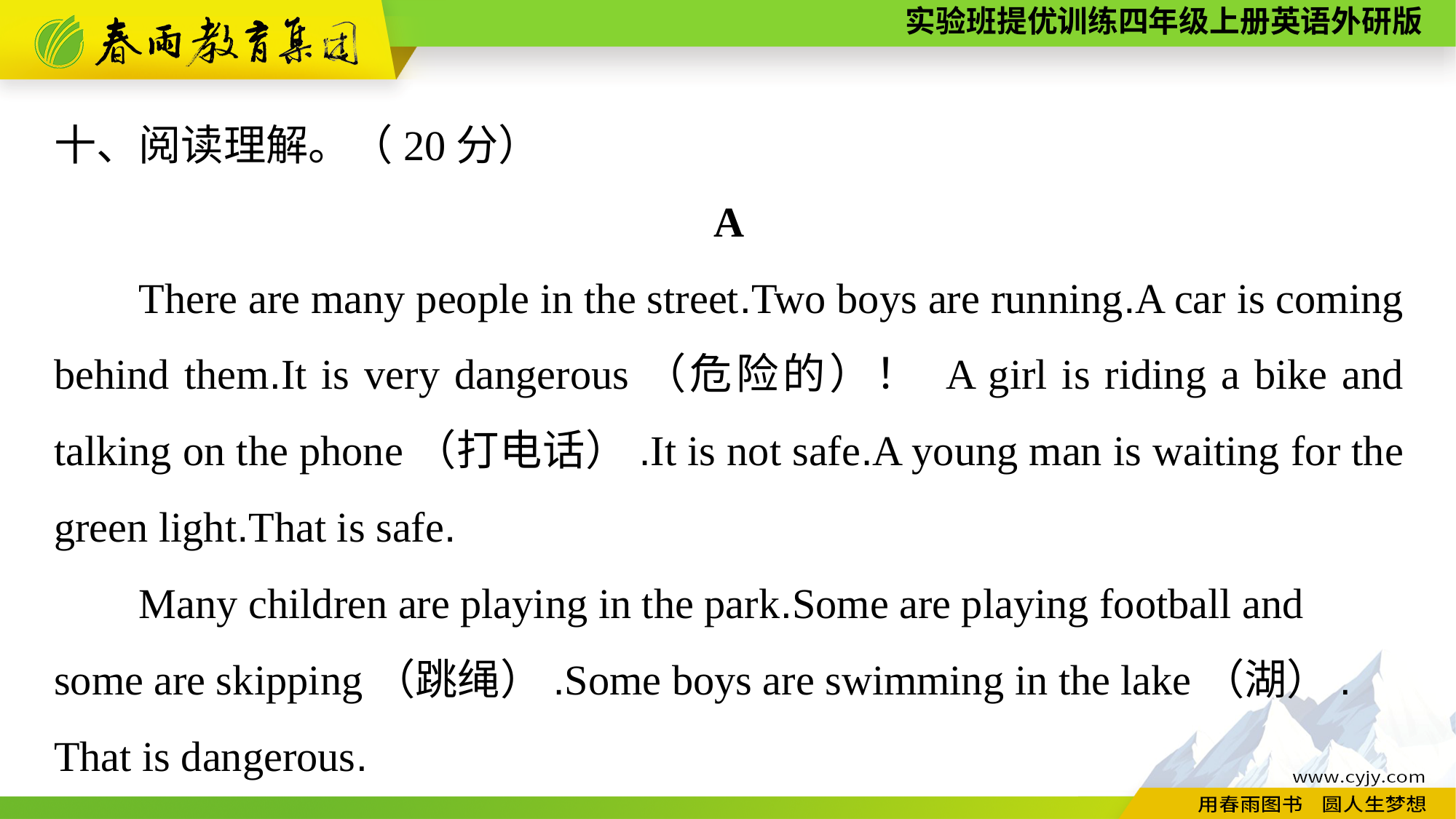

十、阅读理解。（20分）
A
There are many people in the street.Two boys are running.A car is coming behind them.It is very dangerous（危险的）！ A girl is riding a bike and talking on the phone（打电话）.It is not safe.A young man is waiting for the green light.That is safe.
Many children are playing in the park.Some are playing football and some are skipping（跳绳）.Some boys are swimming in the lake（湖）.
That is dangerous.